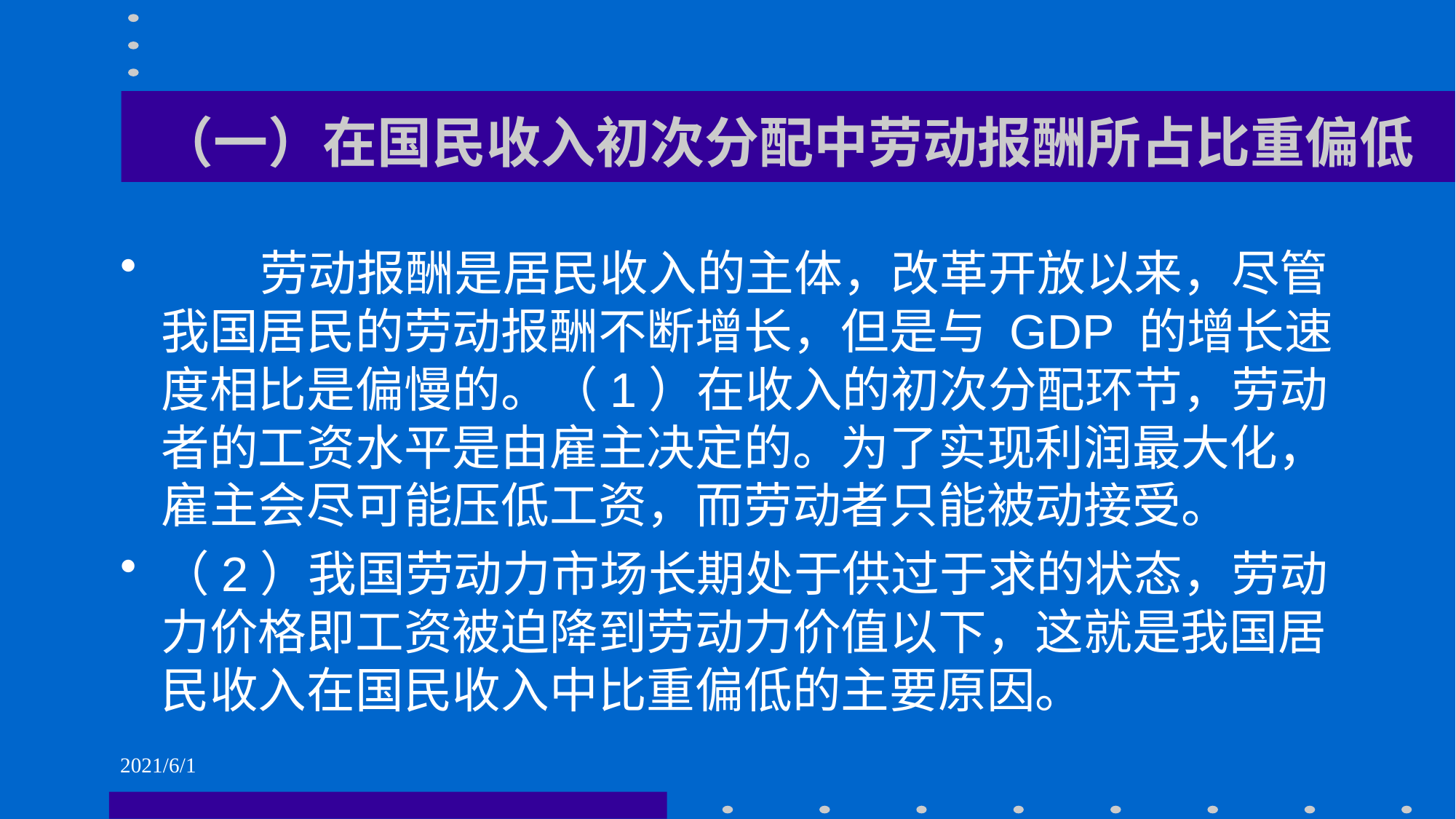

# （一）在国民收入初次分配中劳动报酬所占比重偏低
        劳动报酬是居民收入的主体，改革开放以来，尽管我国居民的劳动报酬不断增长，但是与 GDP 的增长速度相比是偏慢的。（1）在收入的初次分配环节，劳动者的工资水平是由雇主决定的。为了实现利润最大化，雇主会尽可能压低工资，而劳动者只能被动接受。
（2）我国劳动力市场长期处于供过于求的状态，劳动力价格即工资被迫降到劳动力价值以下，这就是我国居民收入在国民收入中比重偏低的主要原因。
2021/6/1